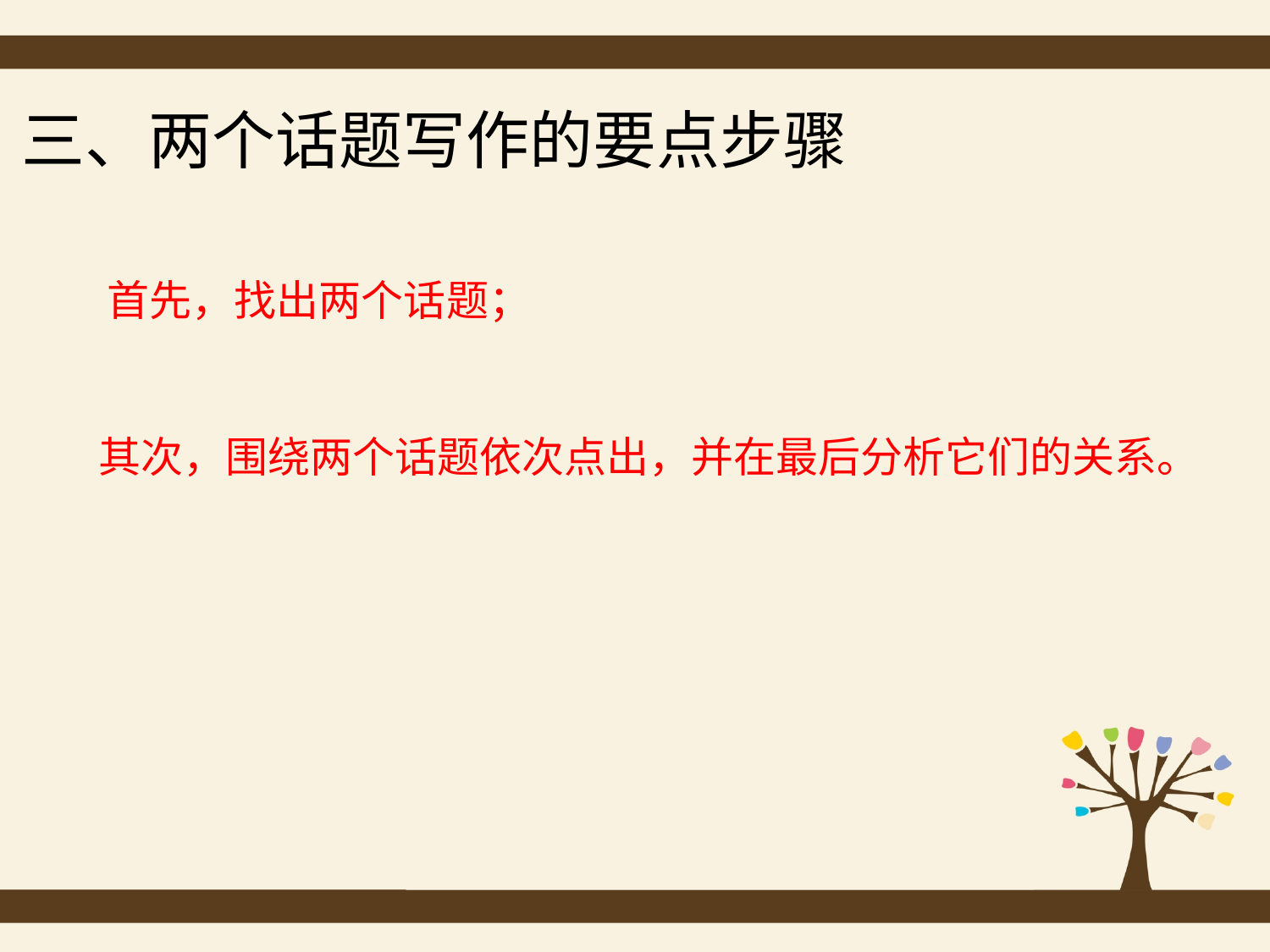

三、两个话题写作的要点步骤

      首先，找出两个话题；

       其次，围绕两个话题依次点出，并在最后分析它们的关系。